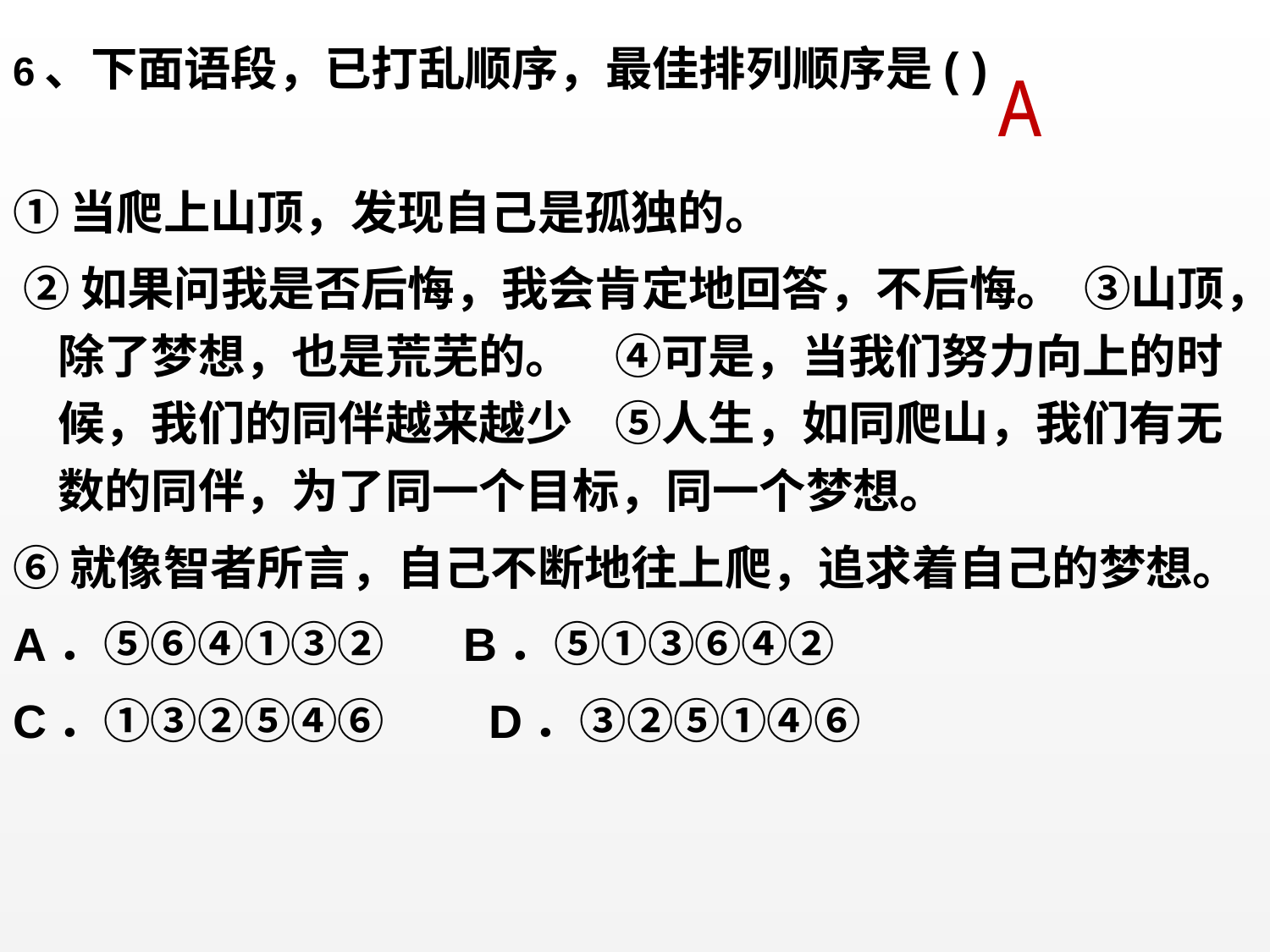

6、下面语段，已打乱顺序，最佳排列顺序是( )
①当爬上山顶，发现自己是孤独的。
 ②如果问我是否后悔，我会肯定地回答，不后悔。  ③山顶，除了梦想，也是荒芜的。    ④可是，当我们努力向上的时候，我们的同伴越来越少    ⑤人生，如同爬山，我们有无数的同伴，为了同一个目标，同一个梦想。
⑥就像智者所言，自己不断地往上爬，追求着自己的梦想。
A．⑤⑥④①③②　  B．⑤①③⑥④②
C．①③②⑤④⑥　　D．③②⑤①④⑥
#
A